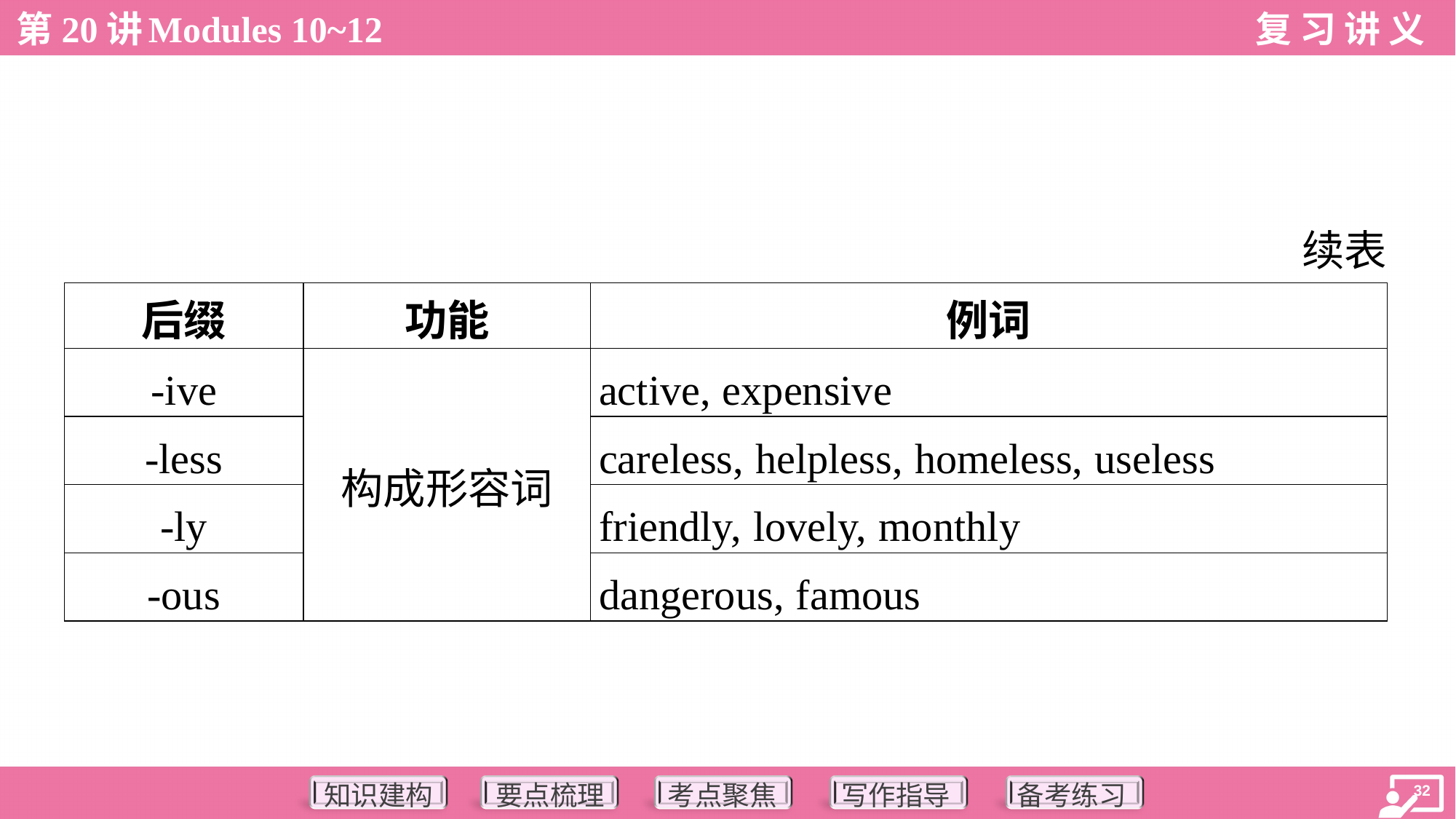

续表
| 后缀 | 功能 | 例词 |
| --- | --- | --- |
| -ive | 构成形容词 | active, expensive |
| -less |  | careless, helpless, homeless, useless |
| -ly |  | friendly, lovely, monthly |
| -ous |  | dangerous, famous |